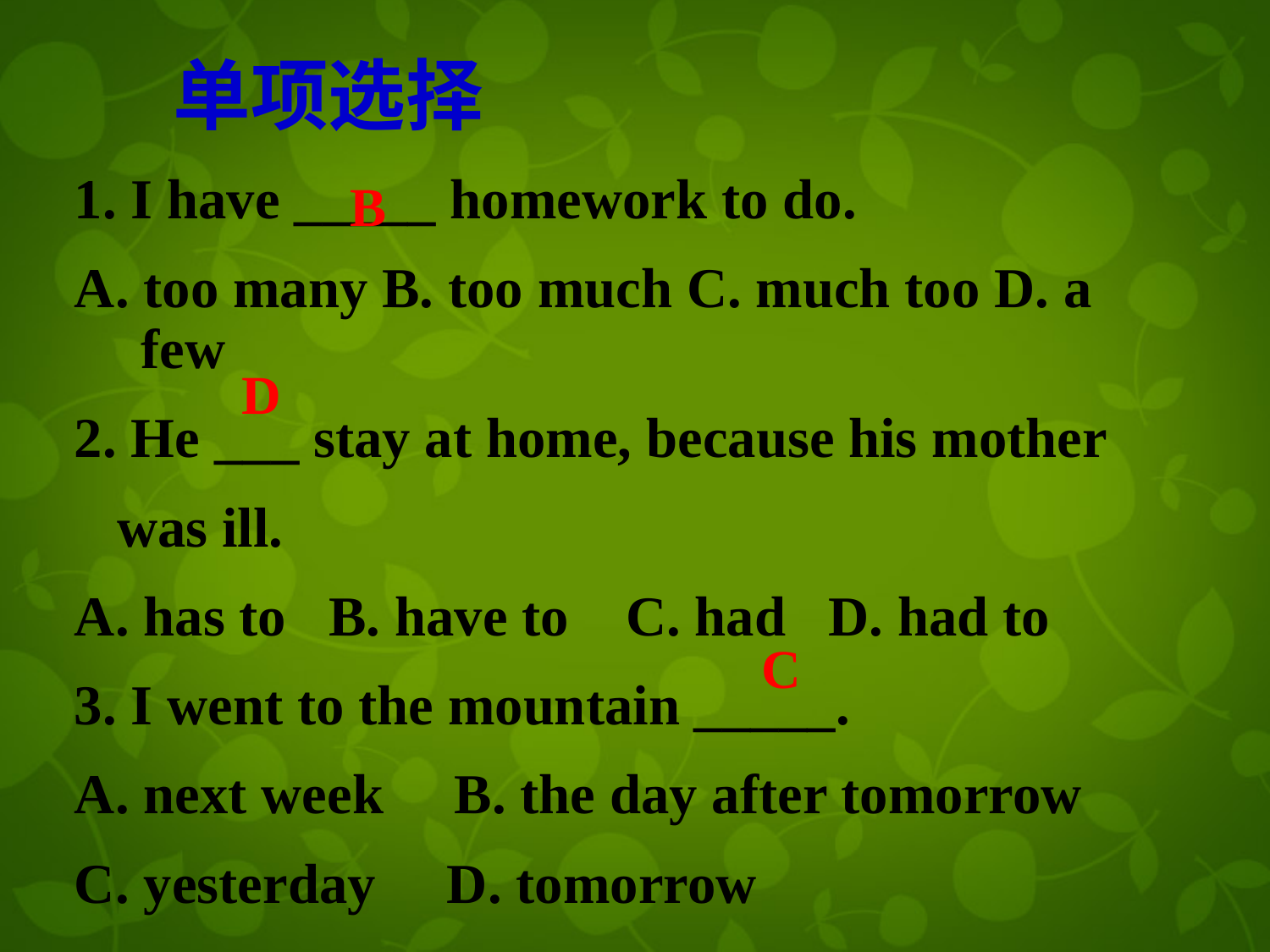

# 单项选择
1. I have _____ homework to do.
A. too many B. too much C. much too D. a few
2. He ___ stay at home, because his mother
   was ill.
A. has to   B. have to    C. had   D. had to
3. I went to the mountain _____.
A. next week     B. the day after tomorrow
C. yesterday     D. tomorrow
B
D
C